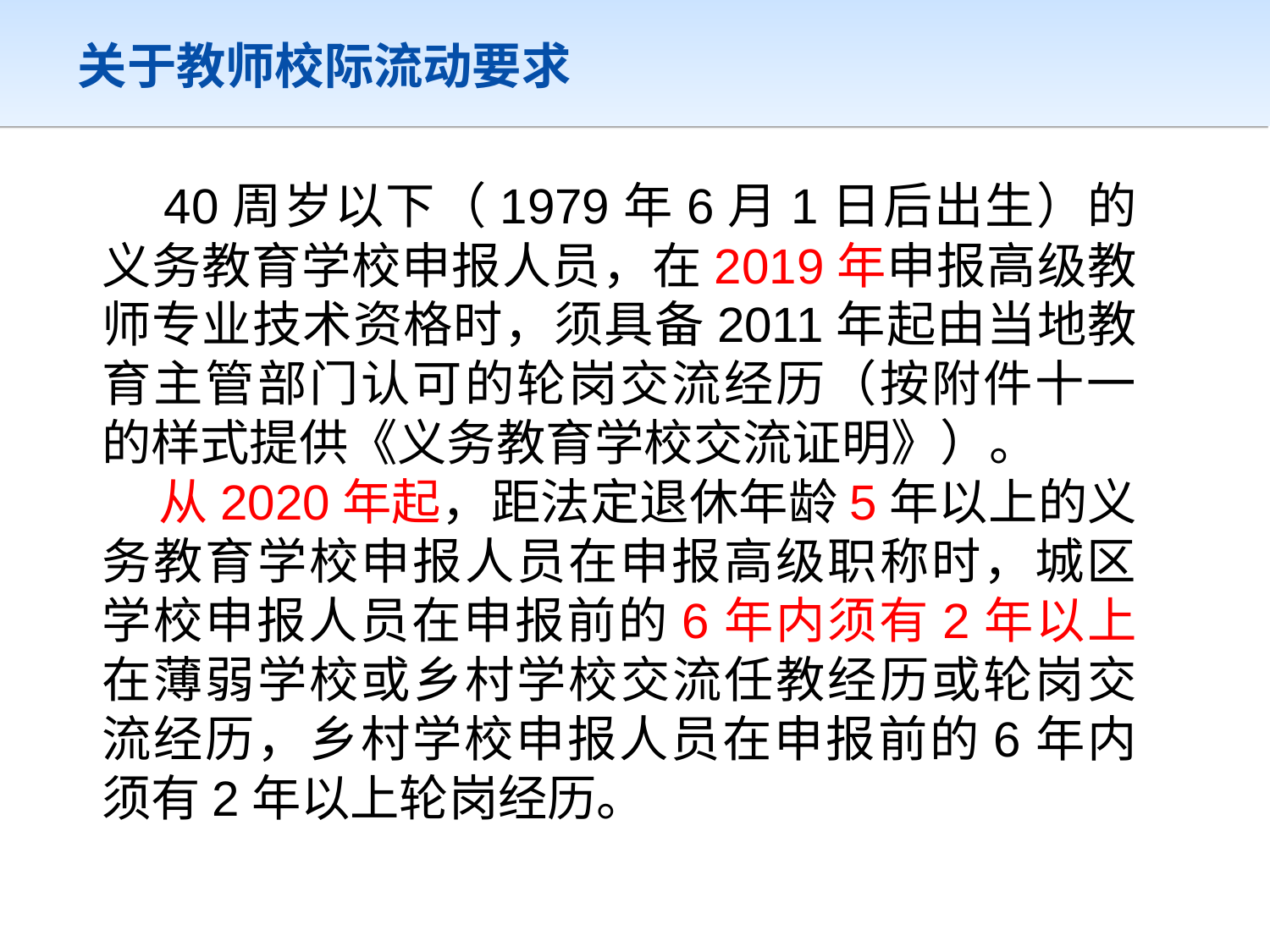

# 关于教师校际流动要求
    40周岁以下（1979年6月1日后出生）的义务教育学校申报人员，在2019年申报高级教师专业技术资格时，须具备2011年起由当地教育主管部门认可的轮岗交流经历（按附件十一的样式提供《义务教育学校交流证明》）。
    从2020年起，距法定退休年龄5年以上的义务教育学校申报人员在申报高级职称时，城区学校申报人员在申报前的6年内须有2年以上在薄弱学校或乡村学校交流任教经历或轮岗交流经历，乡村学校申报人员在申报前的6年内须有2年以上轮岗经历。